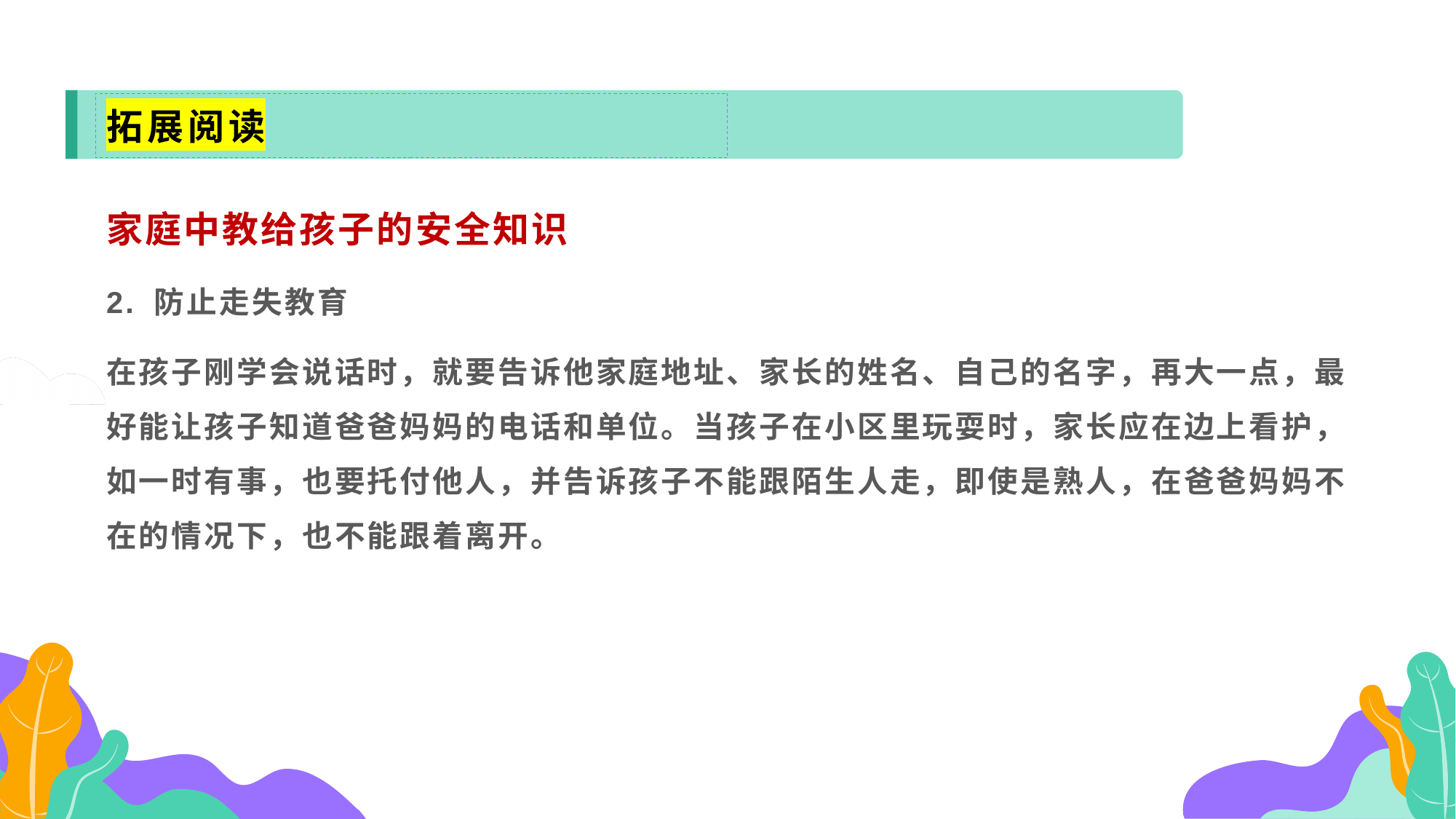

拓展阅读
家庭中教给孩子的安全知识
2. 防止走失教育
在孩子刚学会说话时，就要告诉他家庭地址、家长的姓名、自己的名字，再大一点，最好能让孩子知道爸爸妈妈的电话和单位。当孩子在小区里玩耍时，家长应在边上看护，如一时有事，也要托付他人，并告诉孩子不能跟陌生人走，即使是熟人，在爸爸妈妈不在的情况下，也不能跟着离开。